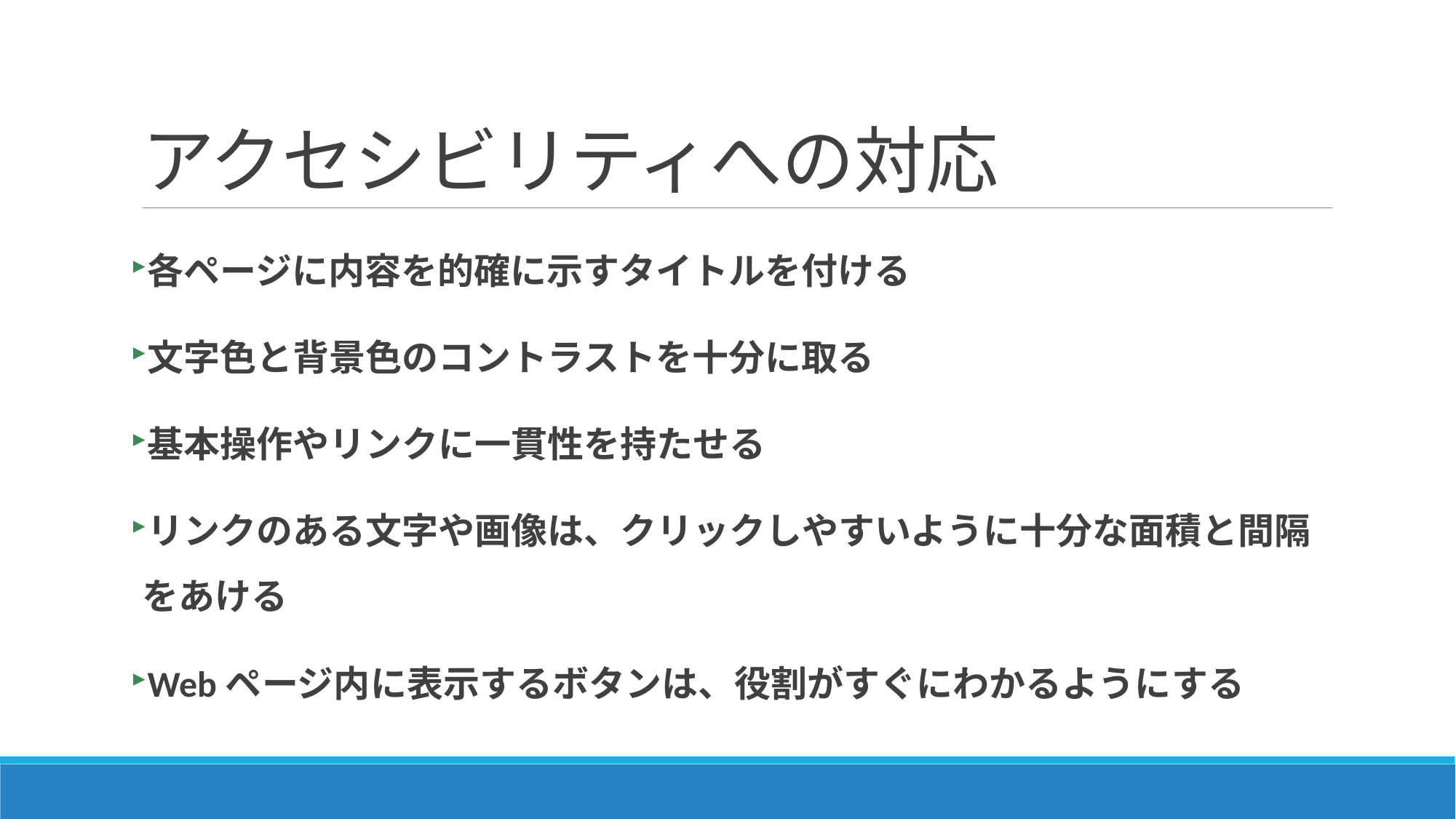

# アクセシビリティへの対応
各ページに内容を的確に示すタイトルを付ける
文字色と背景色のコントラストを十分に取る
基本操作やリンクに一貫性を持たせる
リンクのある文字や画像は、クリックしやすいように十分な面積と間隔をあける
Webページ内に表示するボタンは、役割がすぐにわかるようにする